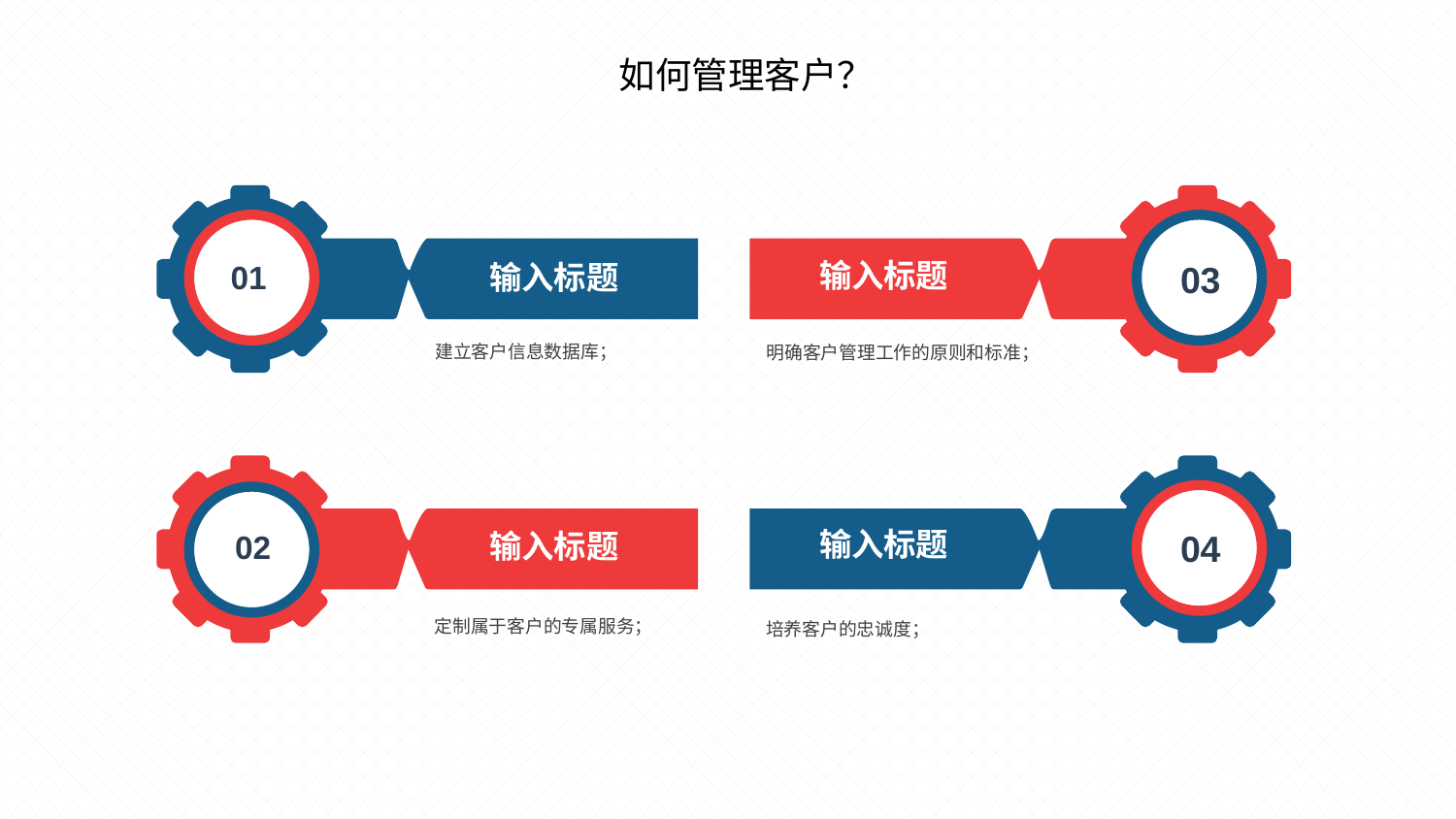

01
输入标题

输入标题
03
建立客户信息数据库；

明确客户管理工作的原则和标准；

输入标题
02

输入标题
04
定制属于客户的专属服务；

培养客户的忠诚度；